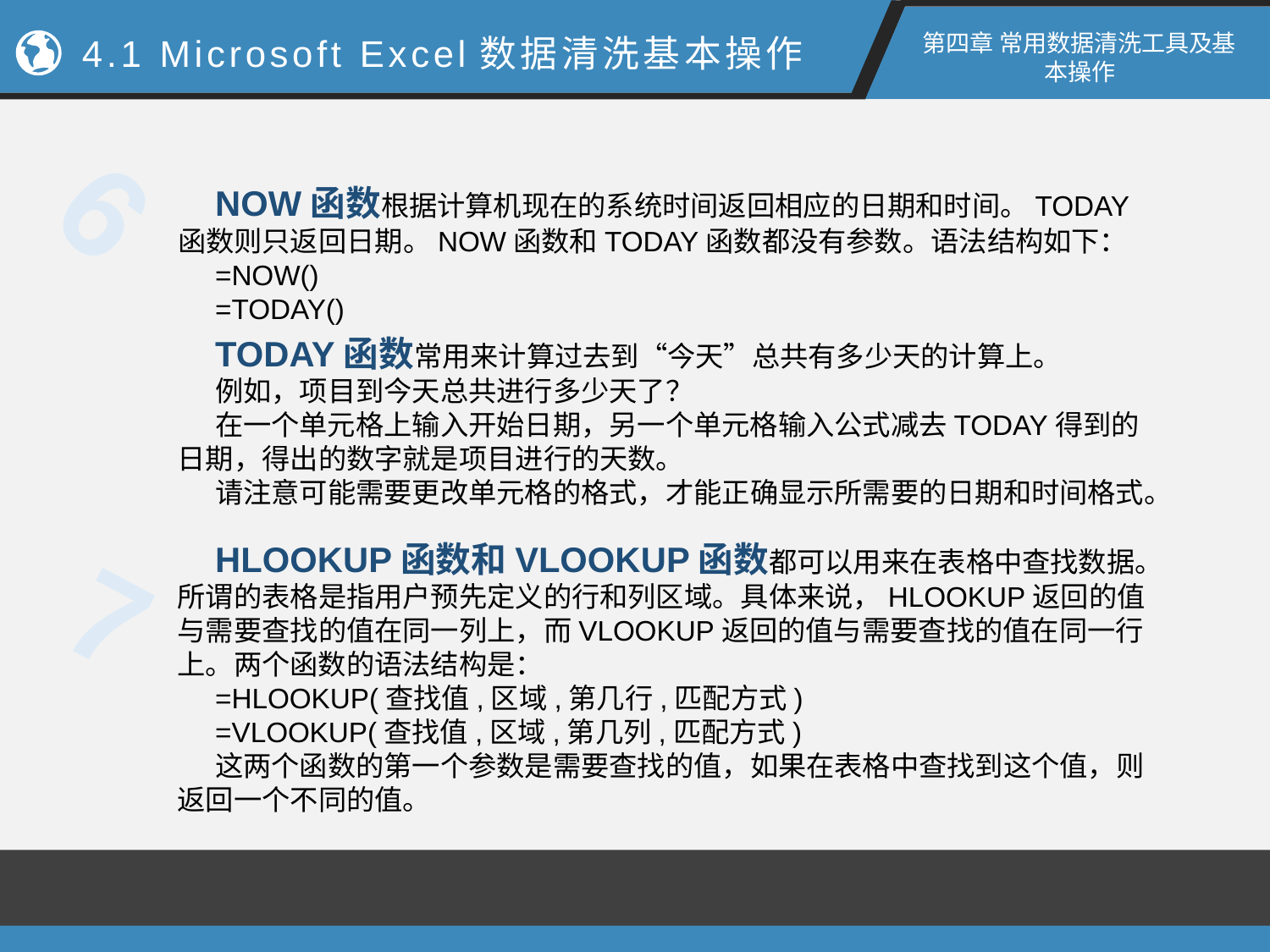

第四章 常用数据清洗工具及基本操作
4.1 Microsoft Excel数据清洗基本操作

6
NOW函数根据计算机现在的系统时间返回相应的日期和时间。TODAY函数则只返回日期。NOW函数和TODAY函数都没有参数。语法结构如下：
=NOW()
=TODAY()
TODAY函数常用来计算过去到“今天”总共有多少天的计算上。
例如，项目到今天总共进行多少天了？
在一个单元格上输入开始日期，另一个单元格输入公式减去TODAY得到的日期，得出的数字就是项目进行的天数。
请注意可能需要更改单元格的格式，才能正确显示所需要的日期和时间格式。
7
HLOOKUP函数和VLOOKUP函数都可以用来在表格中查找数据。所谓的表格是指用户预先定义的行和列区域。具体来说，HLOOKUP返回的值与需要查找的值在同一列上，而VLOOKUP返回的值与需要查找的值在同一行上。两个函数的语法结构是：
=HLOOKUP(查找值,区域,第几行,匹配方式)
=VLOOKUP(查找值,区域,第几列,匹配方式)
这两个函数的第一个参数是需要查找的值，如果在表格中查找到这个值，则返回一个不同的值。

20
20
20

20